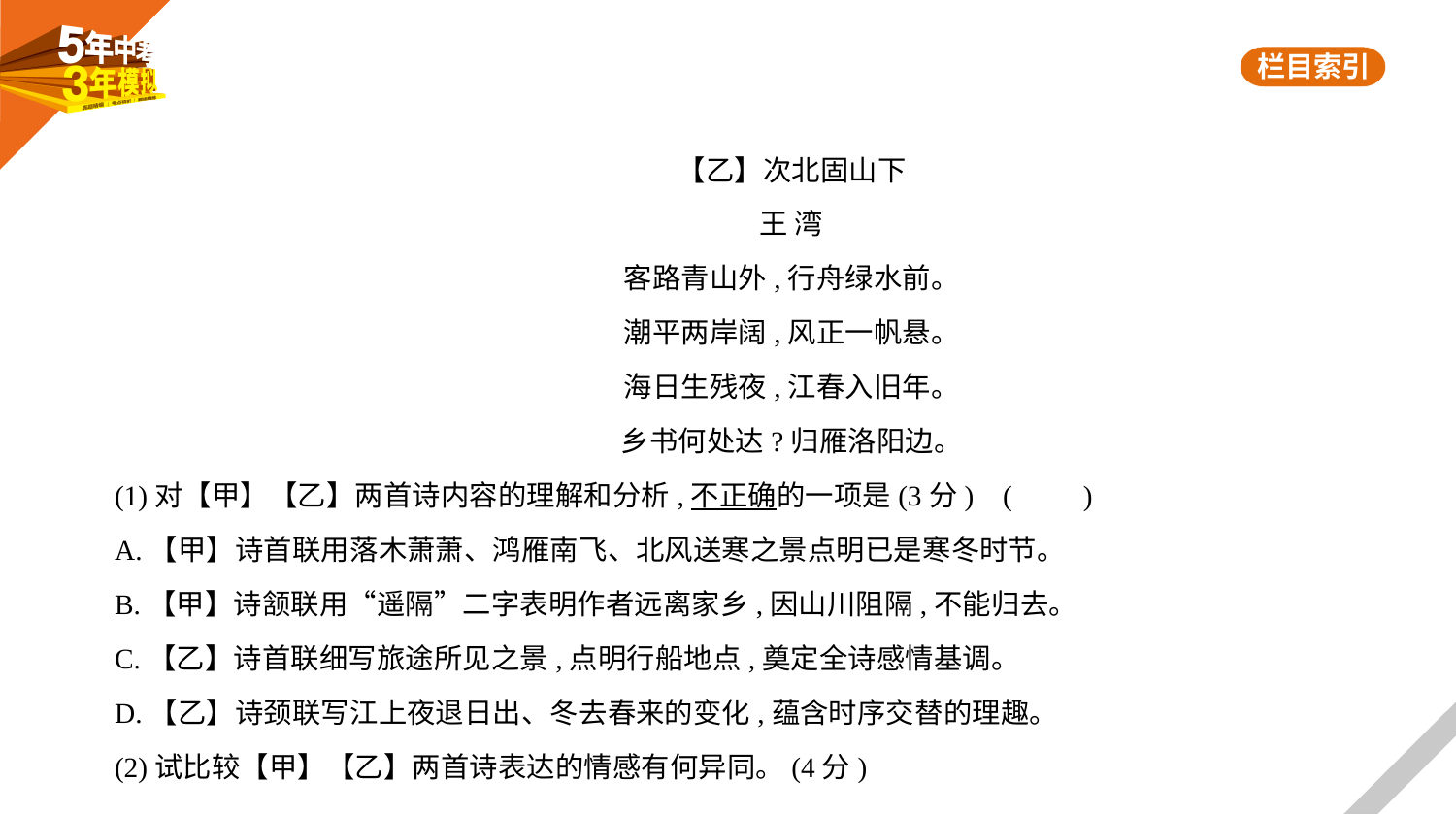

【乙】次北固山下
王 湾
客路青山外,行舟绿水前。
潮平两岸阔,风正一帆悬。
海日生残夜,江春入旧年。
乡书何处达?归雁洛阳边。
(1)对【甲】【乙】两首诗内容的理解和分析,不正确的一项是(3分) (　　)
A.【甲】诗首联用落木萧萧、鸿雁南飞、北风送寒之景点明已是寒冬时节。
B.【甲】诗颔联用“遥隔”二字表明作者远离家乡,因山川阻隔,不能归去。
C.【乙】诗首联细写旅途所见之景,点明行船地点,奠定全诗感情基调。
D.【乙】诗颈联写江上夜退日出、冬去春来的变化,蕴含时序交替的理趣。
(2)试比较【甲】【乙】两首诗表达的情感有何异同。(4分)